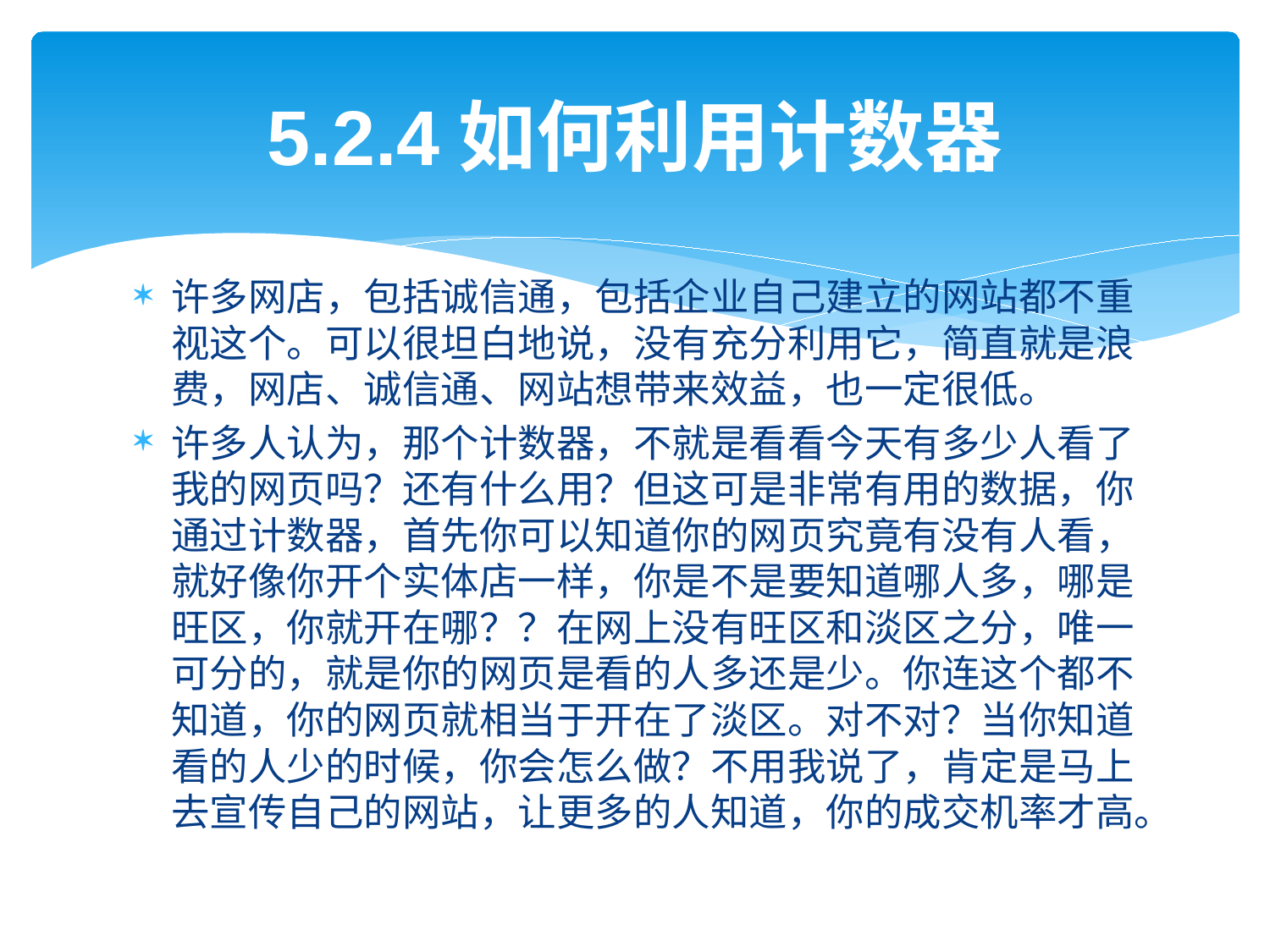

# 5.2.4如何利用计数器
许多网店，包括诚信通，包括企业自己建立的网站都不重视这个。可以很坦白地说，没有充分利用它，简直就是浪费，网店、诚信通、网站想带来效益，也一定很低。
许多人认为，那个计数器，不就是看看今天有多少人看了我的网页吗？还有什么用？但这可是非常有用的数据，你通过计数器，首先你可以知道你的网页究竟有没有人看，就好像你开个实体店一样，你是不是要知道哪人多，哪是旺区，你就开在哪？？在网上没有旺区和淡区之分，唯一可分的，就是你的网页是看的人多还是少。你连这个都不知道，你的网页就相当于开在了淡区。对不对？当你知道看的人少的时候，你会怎么做？不用我说了，肯定是马上去宣传自己的网站，让更多的人知道，你的成交机率才高。